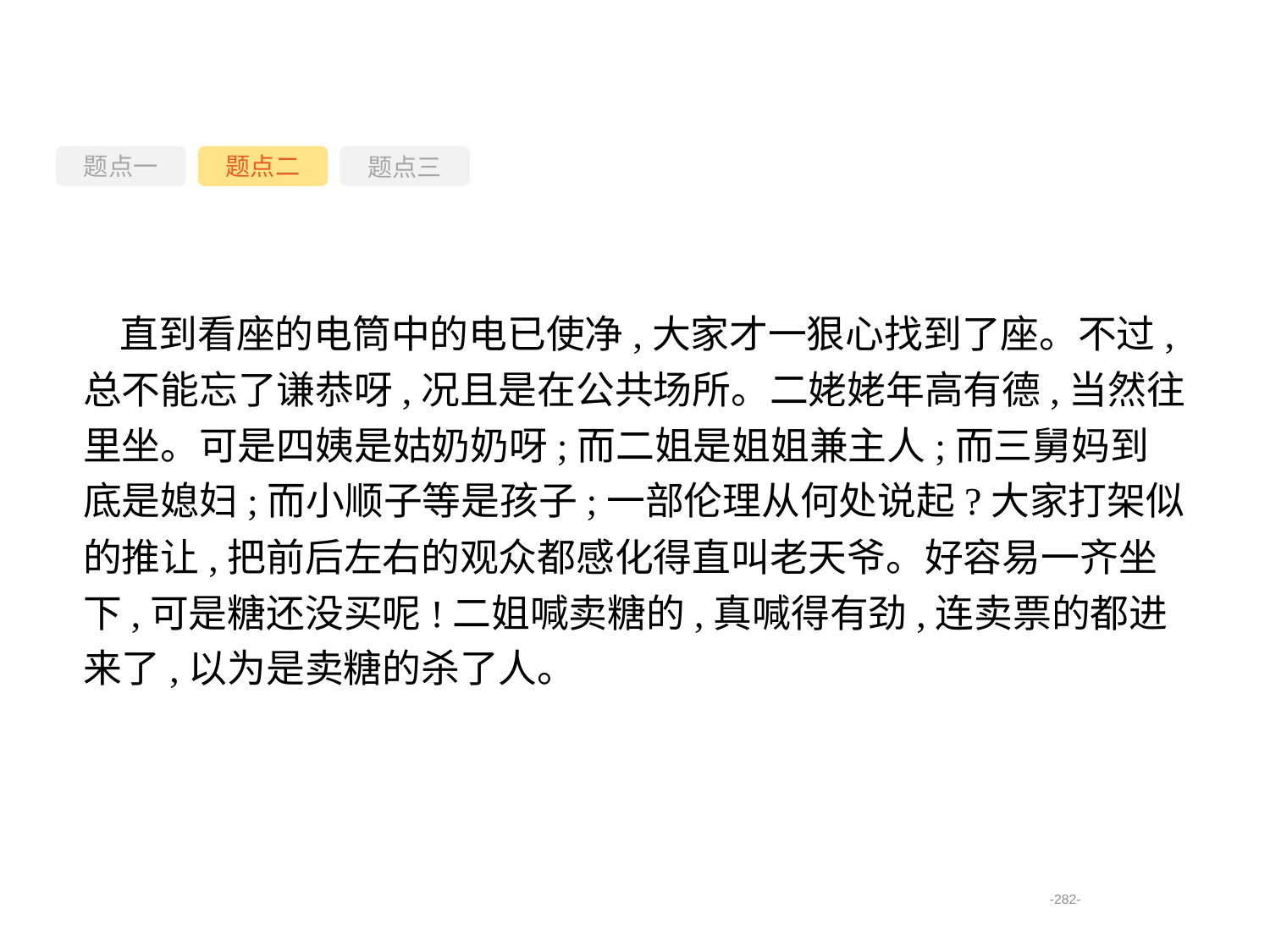

题点一
题点三
题点二
直到看座的电筒中的电已使净,大家才一狠心找到了座。不过,总不能忘了谦恭呀,况且是在公共场所。二姥姥年高有德,当然往里坐。可是四姨是姑奶奶呀;而二姐是姐姐兼主人;而三舅妈到底是媳妇;而小顺子等是孩子;一部伦理从何处说起?大家打架似的推让,把前后左右的观众都感化得直叫老天爷。好容易一齐坐下,可是糖还没买呢!二姐喊卖糖的,真喊得有劲,连卖票的都进来了,以为是卖糖的杀了人。
-282-